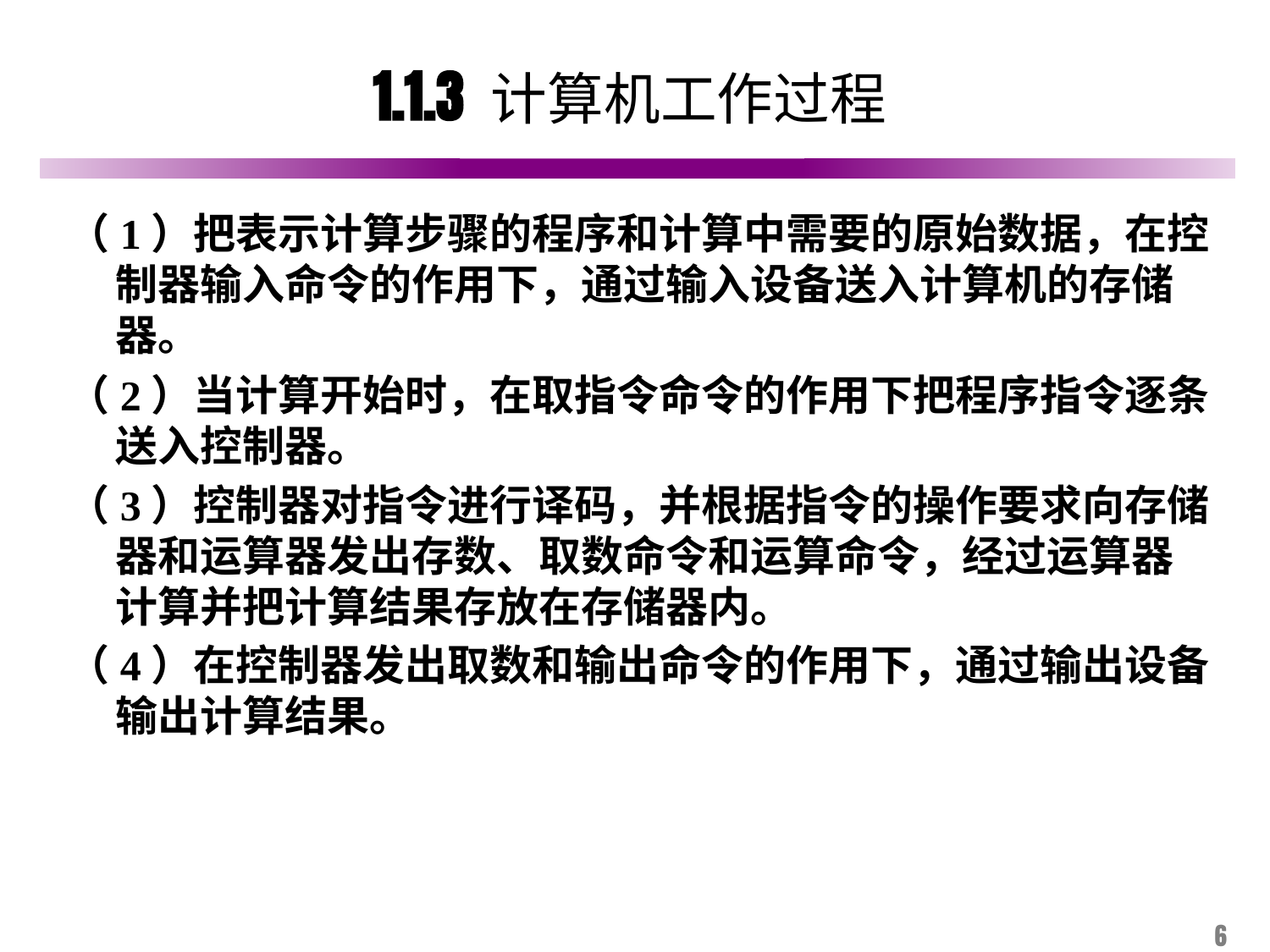

# 1.1.3 计算机工作过程
（1）把表示计算步骤的程序和计算中需要的原始数据，在控制器输入命令的作用下，通过输入设备送入计算机的存储器。
（2）当计算开始时，在取指令命令的作用下把程序指令逐条送入控制器。
（3）控制器对指令进行译码，并根据指令的操作要求向存储器和运算器发出存数、取数命令和运算命令，经过运算器计算并把计算结果存放在存储器内。
（4）在控制器发出取数和输出命令的作用下，通过输出设备输出计算结果。

6